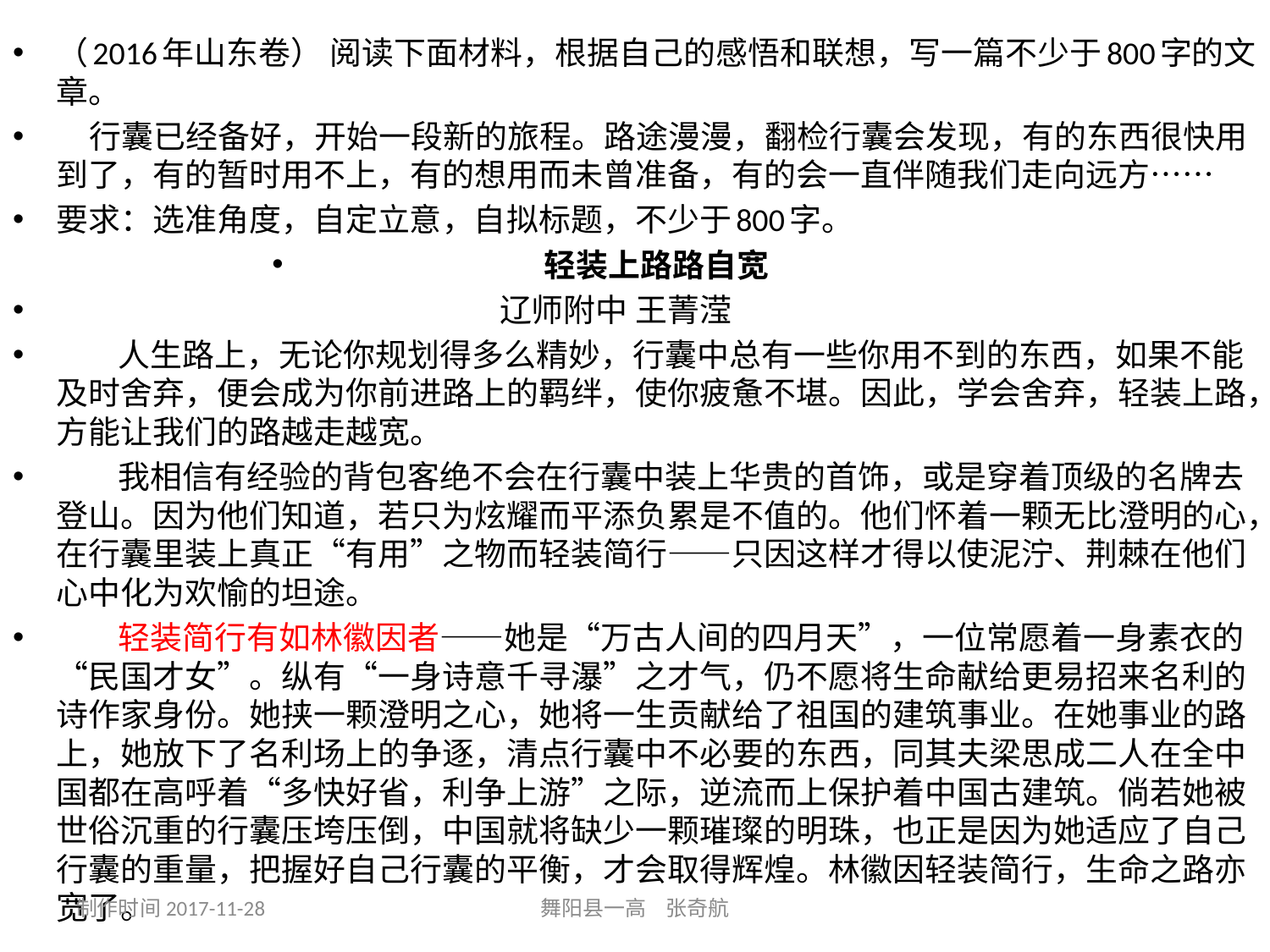

（2016年山东卷） 阅读下面材料，根据自己的感悟和联想，写一篇不少于800字的文章。
    行囊已经备好，开始一段新的旅程。路途漫漫，翻检行囊会发现，有的东西很快用到了，有的暂时用不上，有的想用而未曾准备，有的会一直伴随我们走向远方……
要求：选准角度，自定立意，自拟标题，不少于800字。
轻装上路路自宽
                                                             辽师附中 王菁滢
        人生路上，无论你规划得多么精妙，行囊中总有一些你用不到的东西，如果不能及时舍弃，便会成为你前进路上的羁绊，使你疲惫不堪。因此，学会舍弃，轻装上路，方能让我们的路越走越宽。
        我相信有经验的背包客绝不会在行囊中装上华贵的首饰，或是穿着顶级的名牌去登山。因为他们知道，若只为炫耀而平添负累是不值的。他们怀着一颗无比澄明的心，在行囊里装上真正“有用”之物而轻装简行——只因这样才得以使泥泞、荆棘在他们心中化为欢愉的坦途。
        轻装简行有如林徽因者——她是“万古人间的四月天”，一位常愿着一身素衣的“民国才女”。纵有“一身诗意千寻瀑”之才气，仍不愿将生命献给更易招来名利的诗作家身份。她挟一颗澄明之心，她将一生贡献给了祖国的建筑事业。在她事业的路上，她放下了名利场上的争逐，清点行囊中不必要的东西，同其夫梁思成二人在全中国都在高呼着“多快好省，利争上游”之际，逆流而上保护着中国古建筑。倘若她被世俗沉重的行囊压垮压倒，中国就将缺少一颗璀璨的明珠，也正是因为她适应了自己行囊的重量，把握好自己行囊的平衡，才会取得辉煌。林徽因轻装简行，生命之路亦宽了。

制作时间2017-11-28
舞阳县一高   张奇航